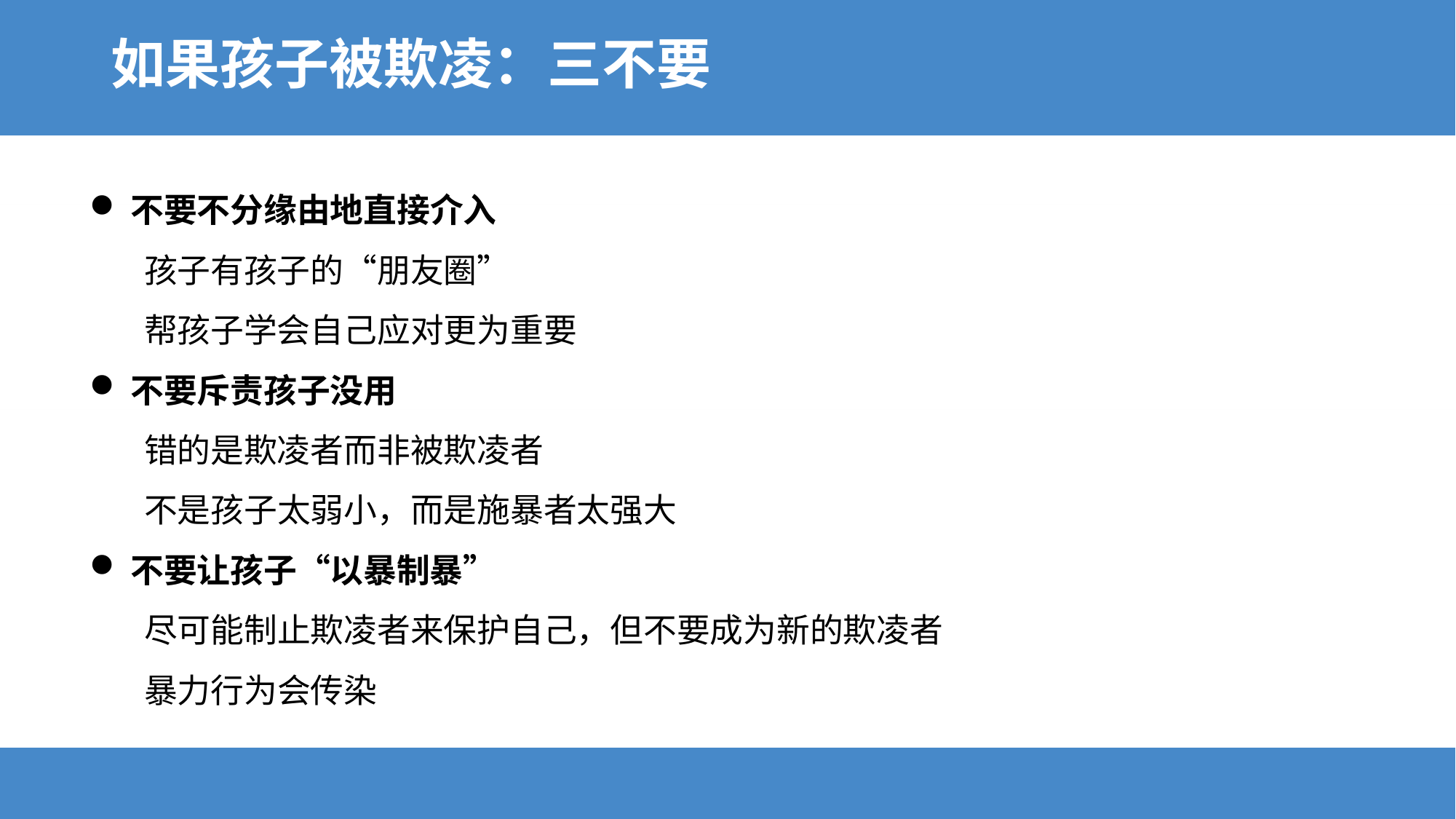

# 如果孩子被欺凌：三不要
不要不分缘由地直接介入
孩子有孩子的“朋友圈”
帮孩子学会自己应对更为重要
不要斥责孩子没用
错的是欺凌者而非被欺凌者
不是孩子太弱小，而是施暴者太强大
不要让孩子“以暴制暴”
尽可能制止欺凌者来保护自己，但不要成为新的欺凌者
暴力行为会传染